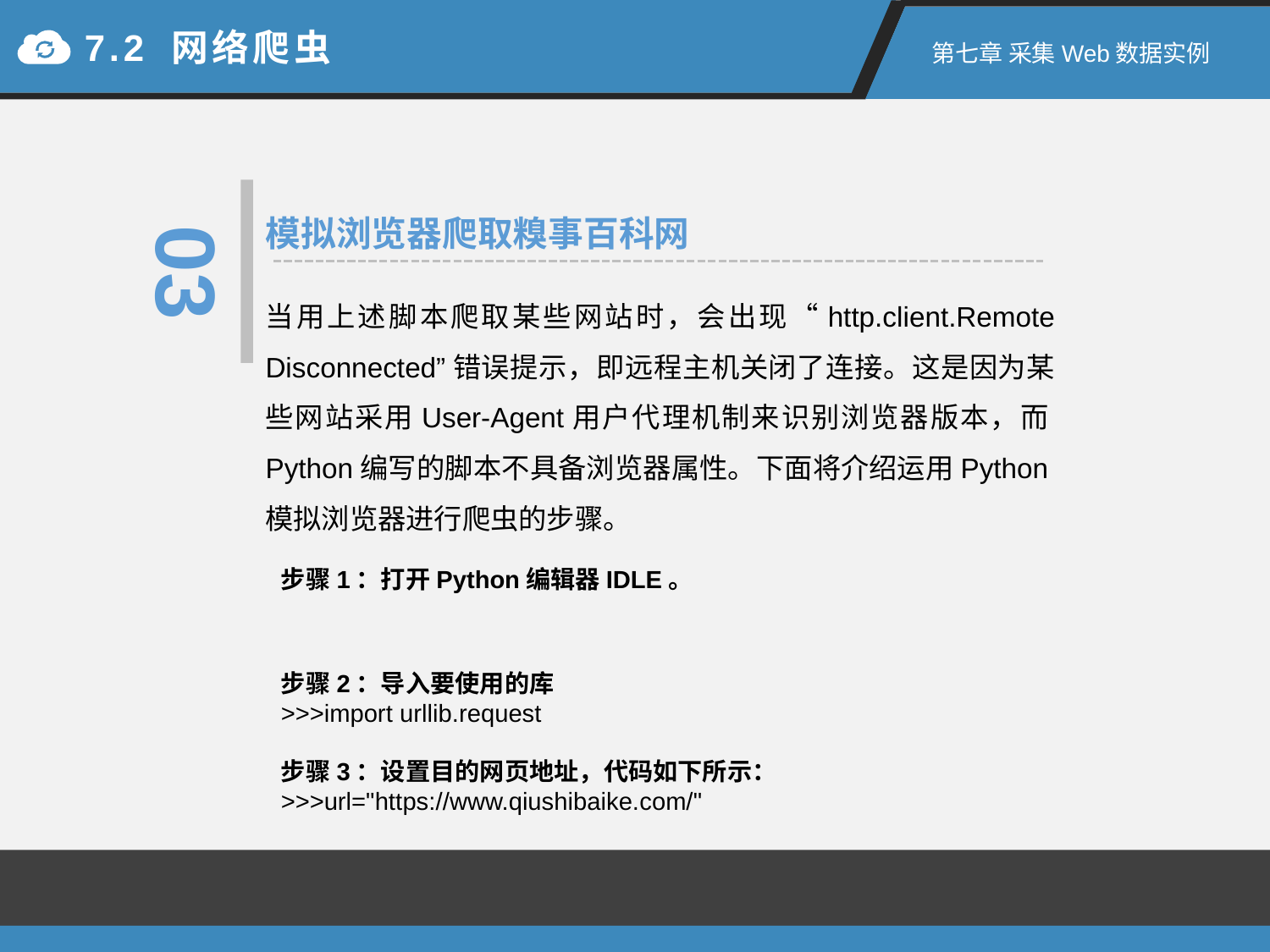

7.2 网络爬虫

第七章 采集Web数据实例

03
模拟浏览器爬取糗事百科网
当用上述脚本爬取某些网站时，会出现“http.client.Remote Disconnected”错误提示，即远程主机关闭了连接。这是因为某些网站采用User-Agent用户代理机制来识别浏览器版本，而Python编写的脚本不具备浏览器属性。下面将介绍运用Python模拟浏览器进行爬虫的步骤。

步骤1：打开Python编辑器IDLE。

步骤2：导入要使用的库
>>>import urllib.request

步骤3：设置目的网页地址，代码如下所示：
>>>url="https://www.qiushibaike.com/"